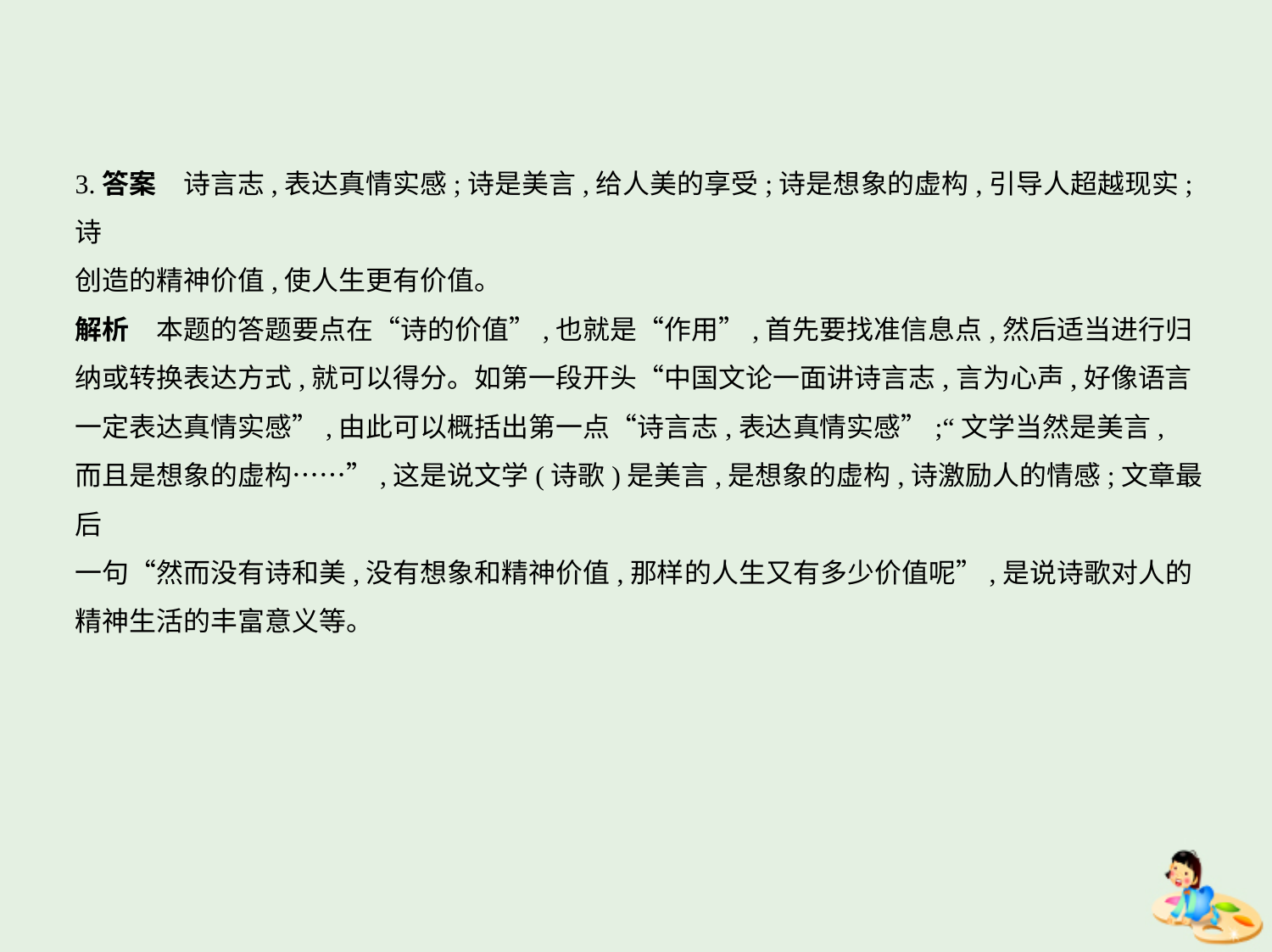

3.答案　诗言志,表达真情实感;诗是美言,给人美的享受;诗是想象的虚构,引导人超越现实;诗
创造的精神价值,使人生更有价值。
解析　本题的答题要点在“诗的价值”,也就是“作用”,首先要找准信息点,然后适当进行归
纳或转换表达方式,就可以得分。如第一段开头“中国文论一面讲诗言志,言为心声,好像语言
一定表达真情实感”,由此可以概括出第一点“诗言志,表达真情实感”;“文学当然是美言,
而且是想象的虚构……”,这是说文学(诗歌)是美言,是想象的虚构,诗激励人的情感;文章最后
一句“然而没有诗和美,没有想象和精神价值,那样的人生又有多少价值呢”,是说诗歌对人的
精神生活的丰富意义等。